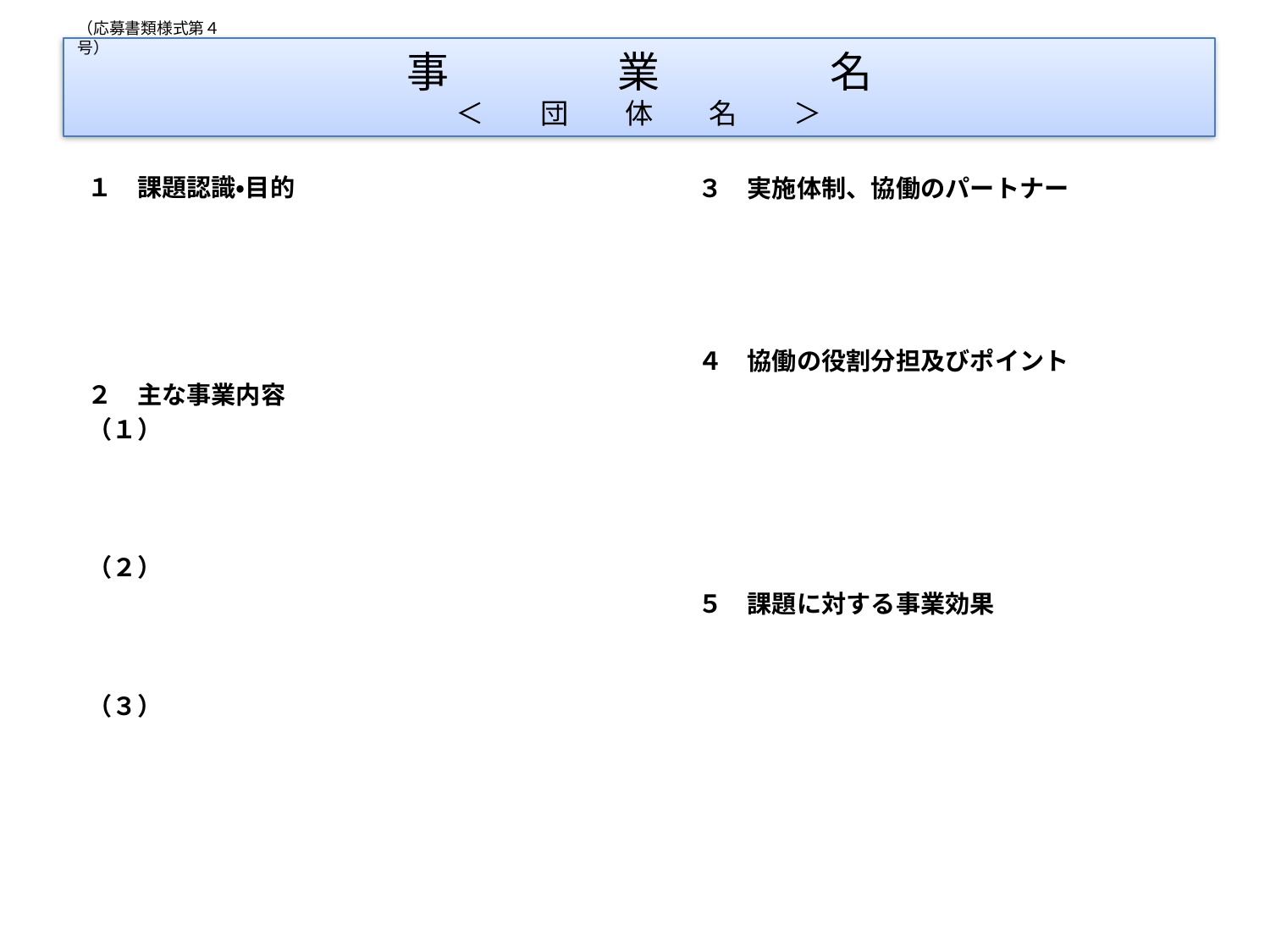

（応募書類様式第４号）
# 事　　　　業　　　　名 ＜　　団　　体　　名　　＞
１　課題認識・目的

２　主な事業内容
（１）

（２）

（３）

３　実施体制、協働のパートナー

４　協働の役割分担及びポイント

５　課題に対する事業効果